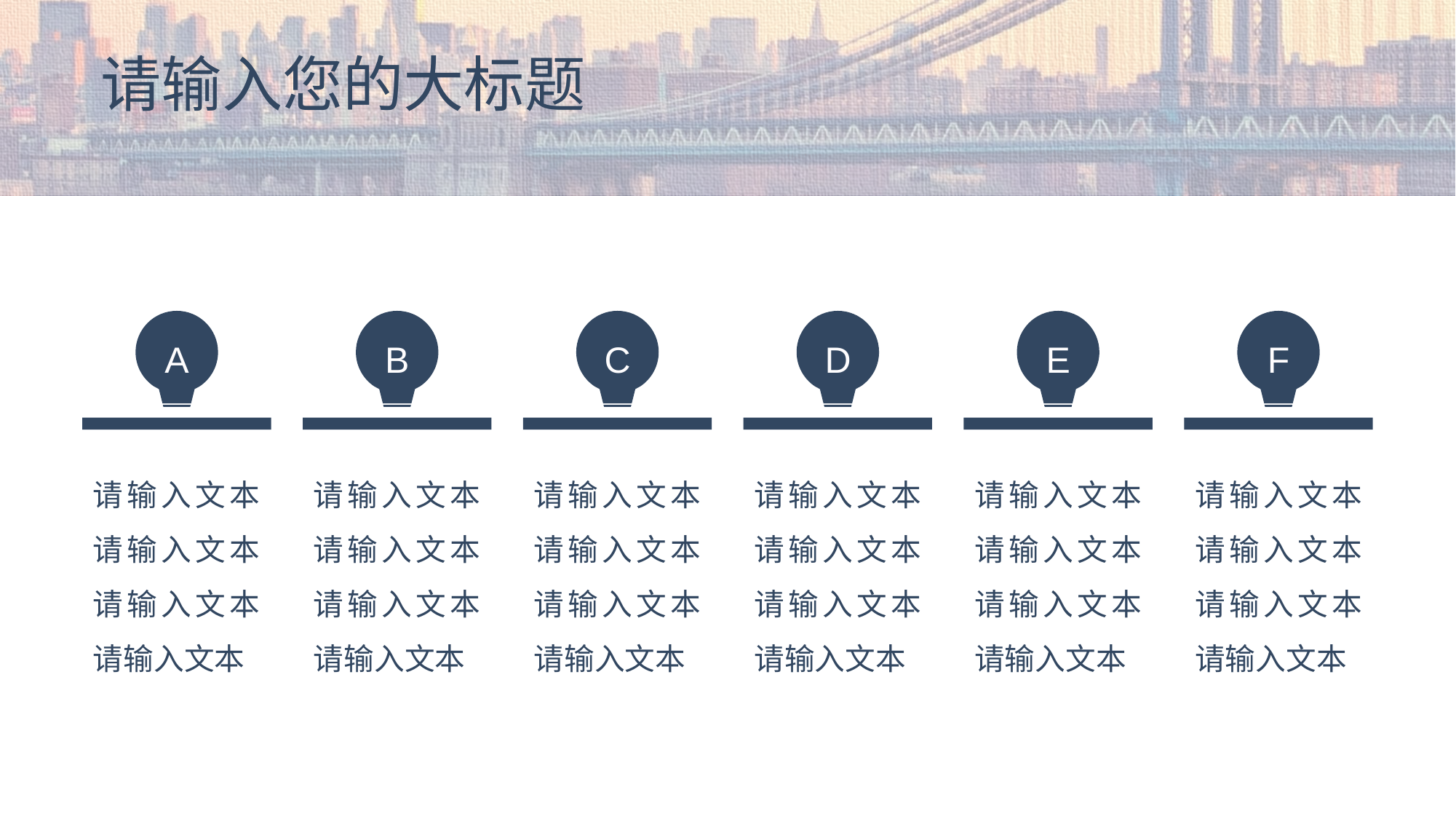

# 请输入您的大标题
A
B
C
D
E
F

请输入文本请输入文本请输入文本请输入文本
请输入文本请输入文本请输入文本请输入文本
请输入文本请输入文本请输入文本请输入文本
请输入文本请输入文本请输入文本请输入文本
请输入文本请输入文本请输入文本请输入文本
请输入文本请输入文本请输入文本请输入文本